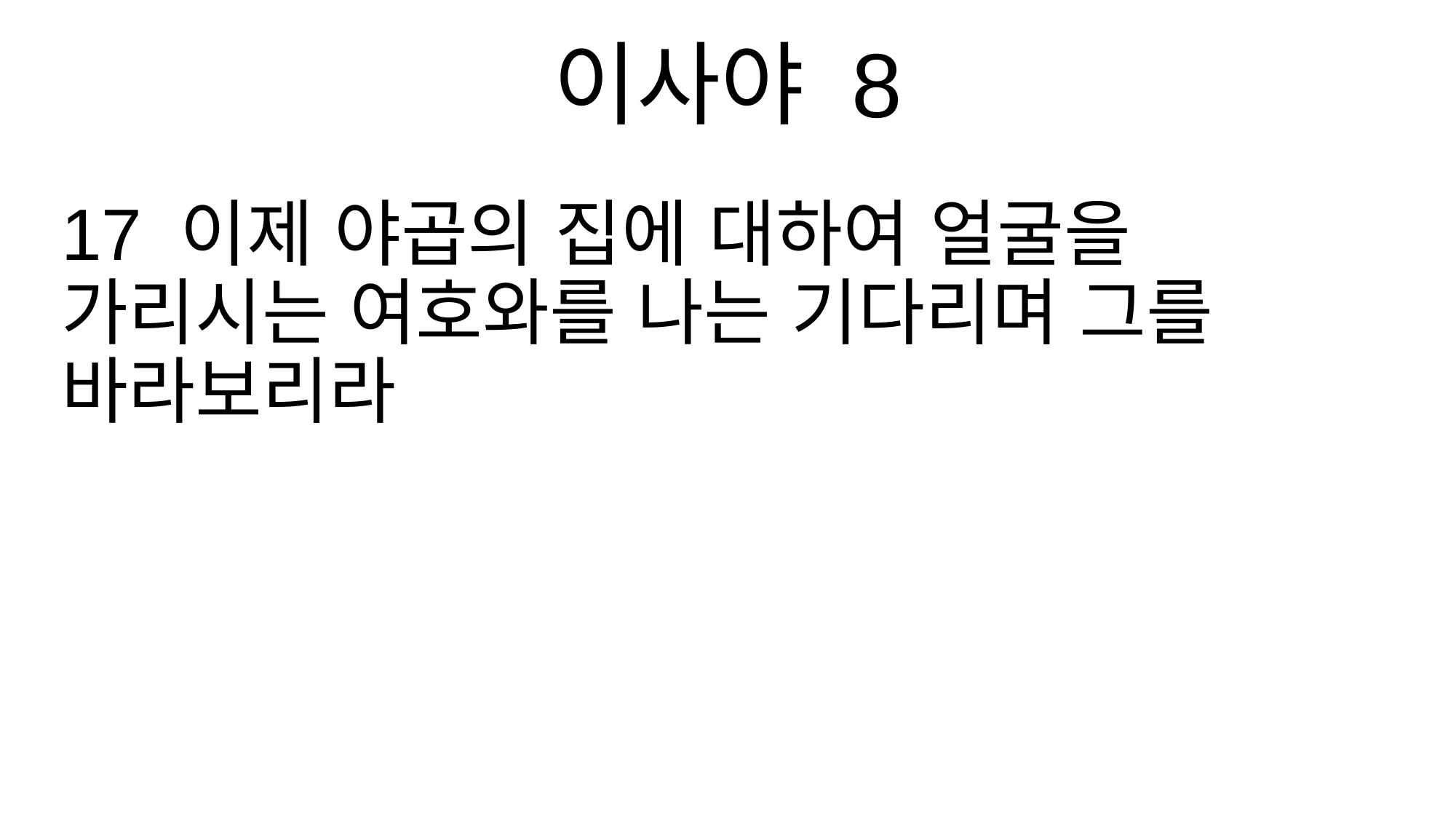

이사야 8
17 이제 야곱의 집에 대하여 얼굴을 가리시는 여호와를 나는 기다리며 그를 바라보리라